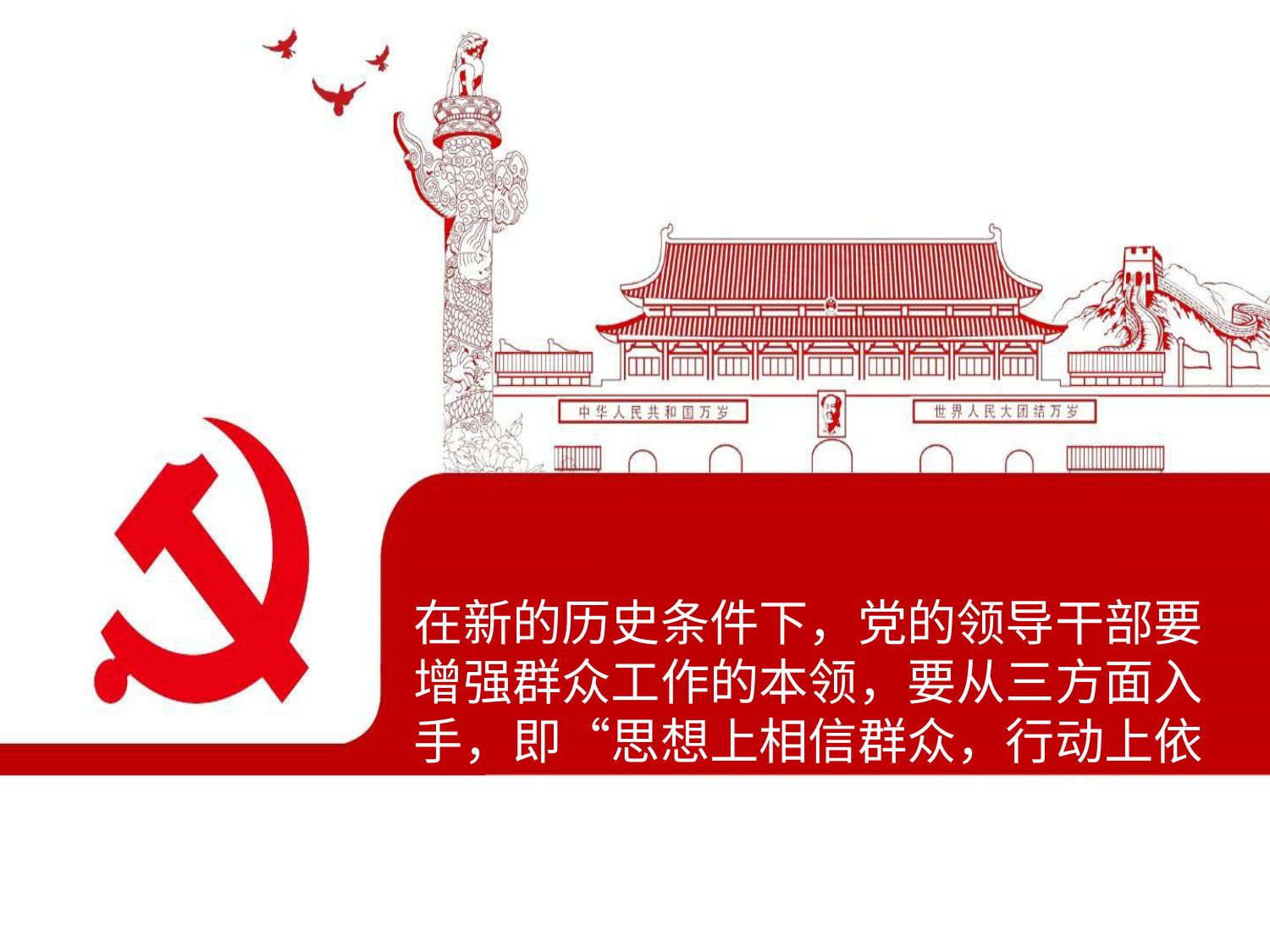

在新的历史条件下，党的领导干部要增强群众工作的本领，要从三方面入手，即“思想上相信群众，行动上依靠群众、目标上为人民群众谋幸福”